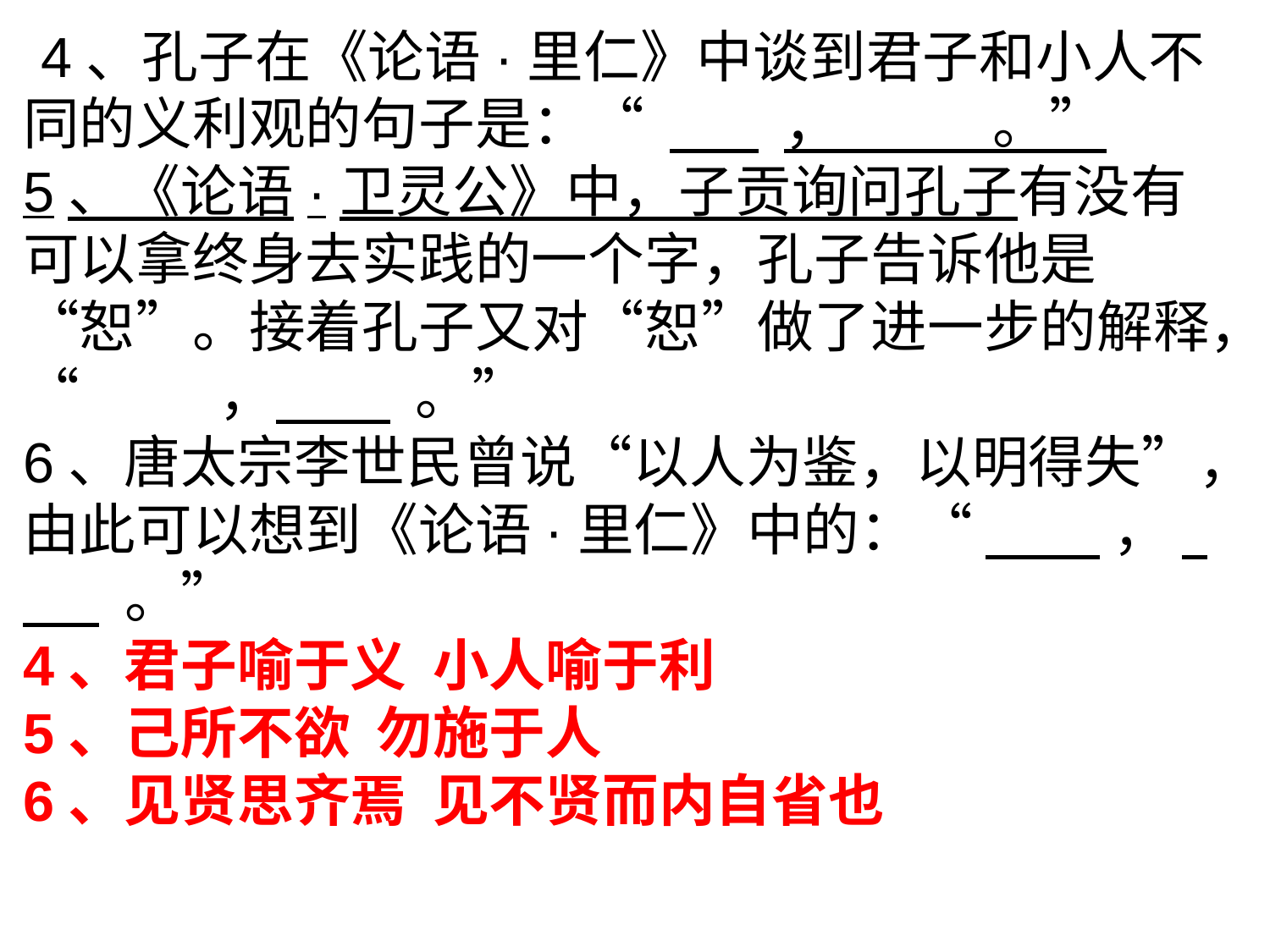

4、孔子在《论语·里仁》中谈到君子和小人不同的义利观的句子是：“           ，            。”
5、《论语·卫灵公》中，子贡询问孔子有没有可以拿终身去实践的一个字，孔子告诉他是“恕”。接着孔子又对“恕”做了进一步的解释，“           ，           。”
6、唐太宗李世民曾说“以人为鉴，以明得失”，由此可以想到《论语·里仁》中的：“           ，            。”
4、君子喻于义  小人喻于利
5、己所不欲  勿施于人
6、见贤思齐焉  见不贤而内自省也